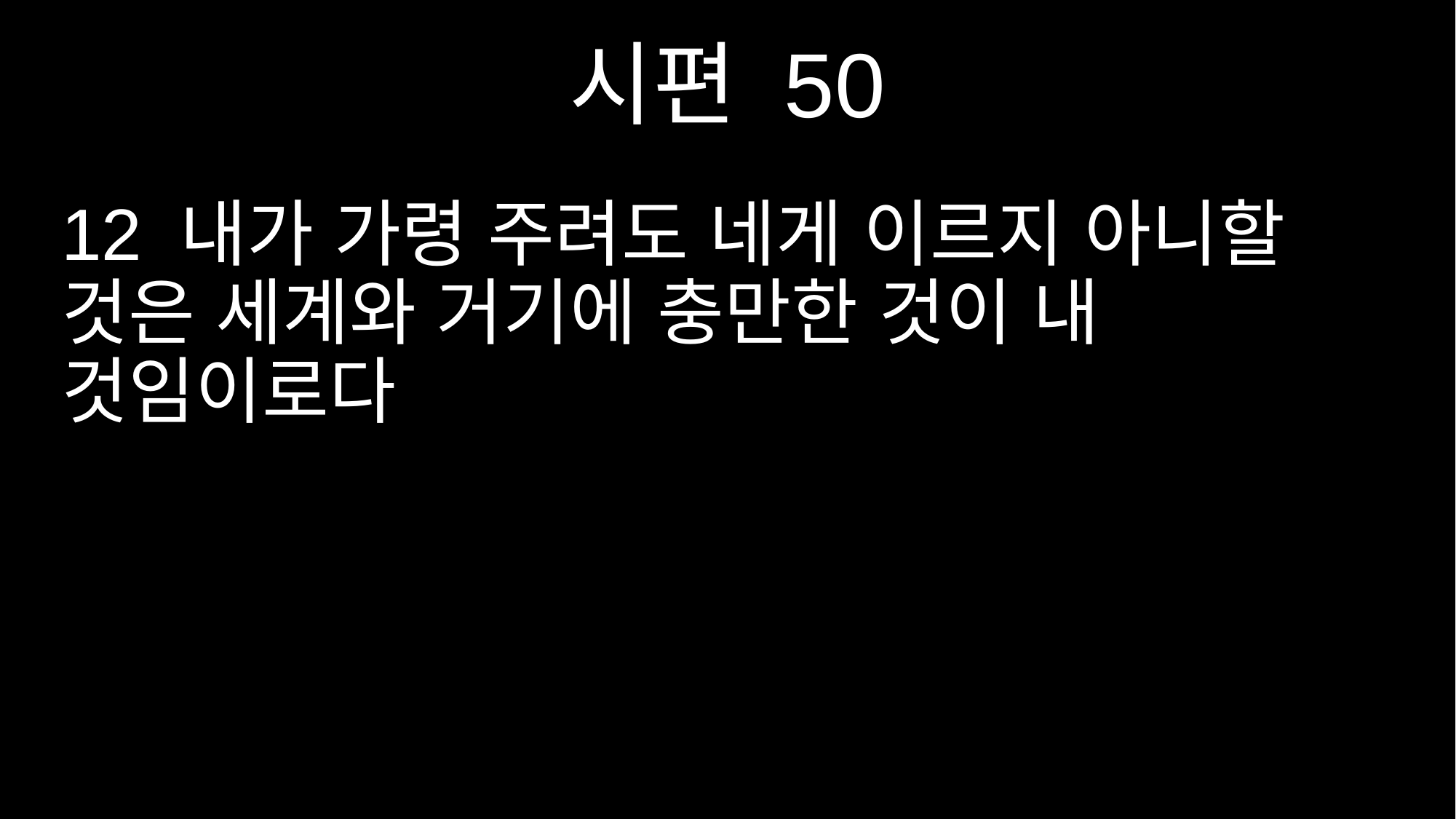

시편 50
12 내가 가령 주려도 네게 이르지 아니할 것은 세계와 거기에 충만한 것이 내 것임이로다